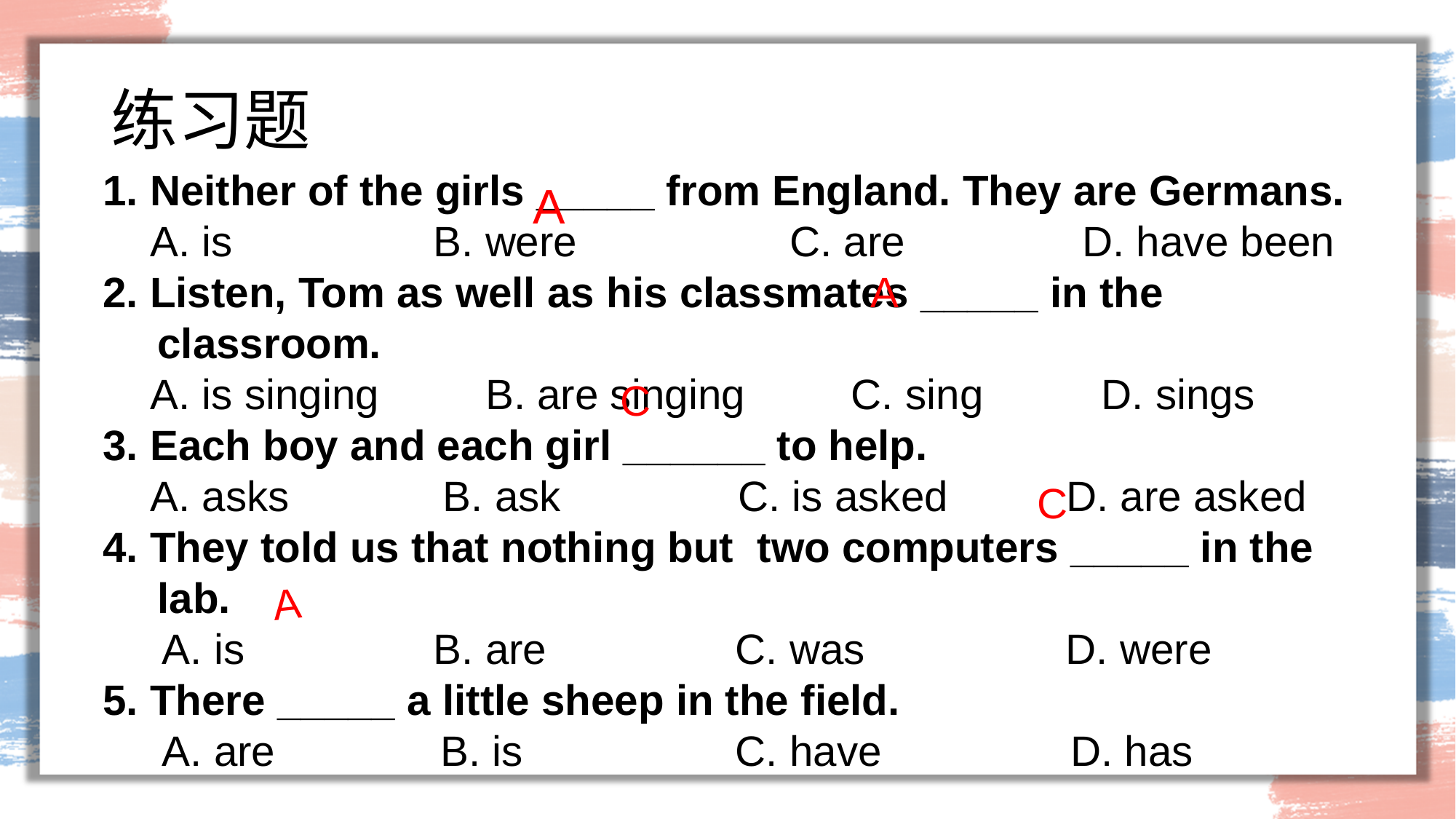

# 练习题
1. Neither of the girls _____ from England. They are Germans.
    A. is                 B. were                  C. are               D. have been
2. Listen, Tom as well as his classmates _____ in the classroom.
    A. is singing         B. are singing         C. sing          D. sings
3. Each boy and each girl ______ to help.
    A. asks             B. ask               C. is asked          D. are asked
4. They told us that nothing but  two computers _____ in the lab.
     A. is                B. are                C. was                 D. were
5. There _____ a little sheep in the field.
     A. are              B. is                  C. have                D. has

A
A
C
C
A